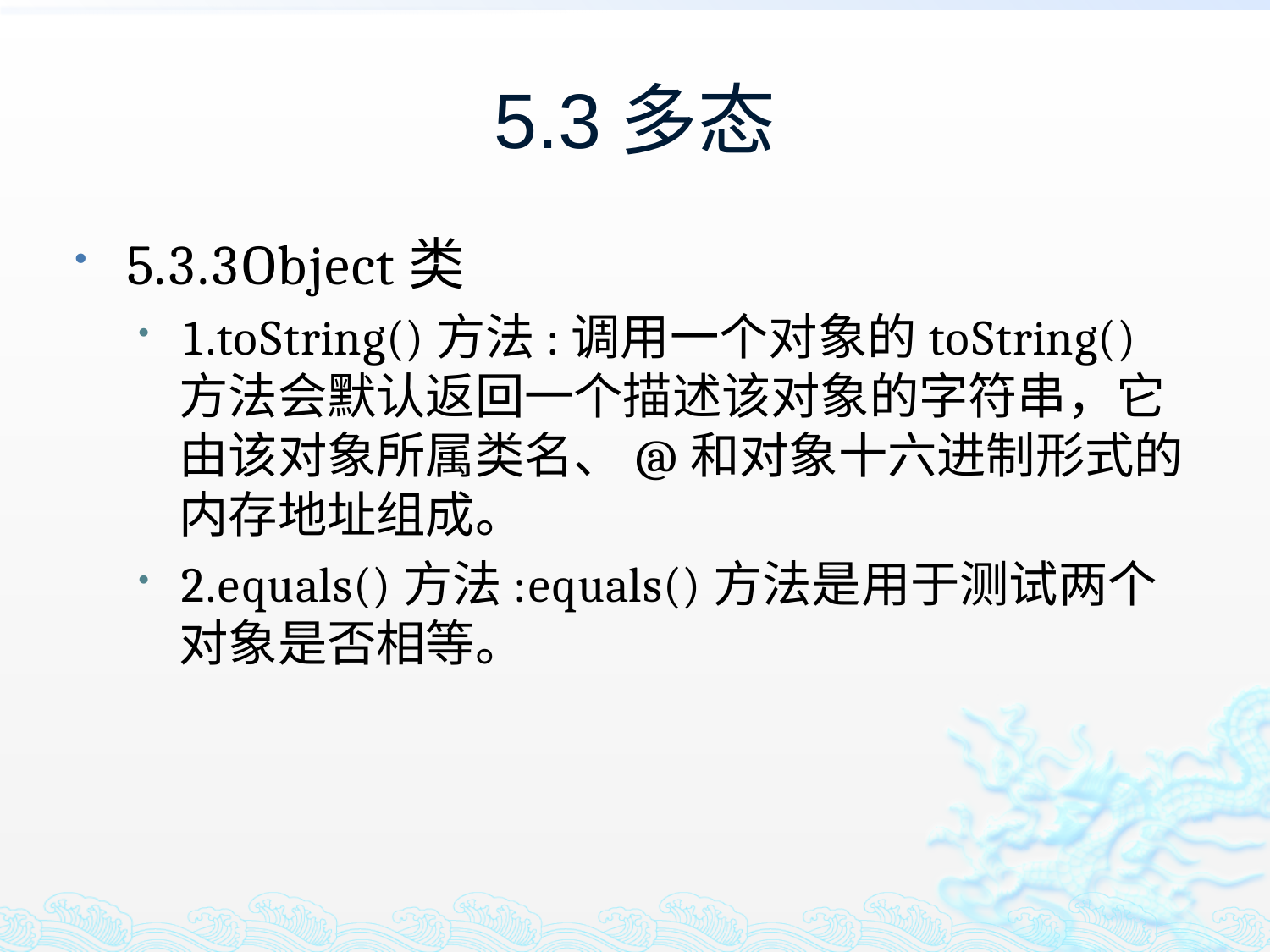

# 5.3多态
5.3.3Object类
1.toString()方法:调用一个对象的toString()方法会默认返回一个描述该对象的字符串，它由该对象所属类名、@和对象十六进制形式的内存地址组成。
2.equals()方法:equals()方法是用于测试两个对象是否相等。